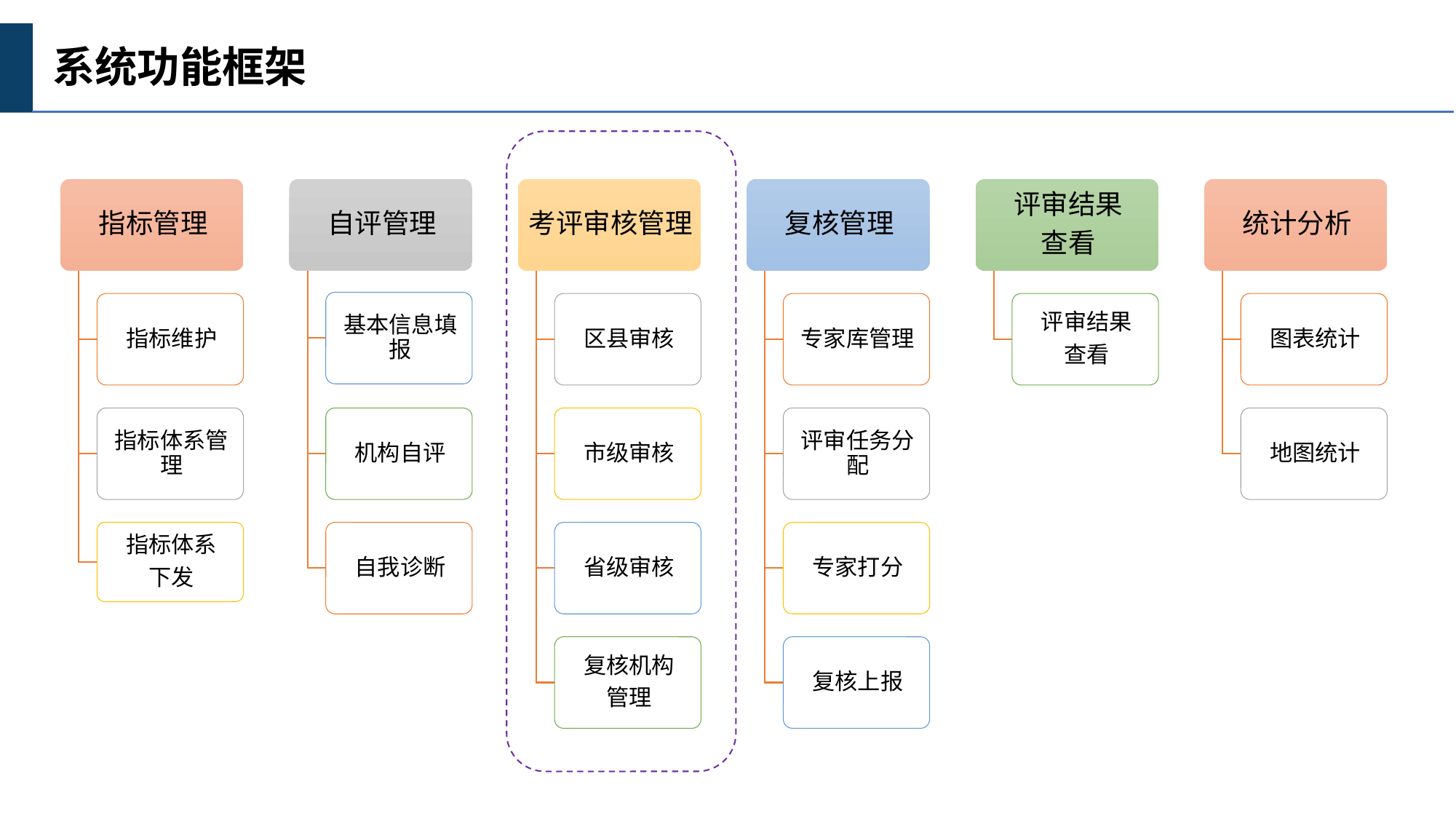

系统功能框架

指标管理
指标维护
指标体系管理
指标体系
下发
自评管理
基本信息填报
机构自评
自我诊断
考评审核管理
区县审核
市级审核
省级审核
复核机构
管理
复核管理
专家库管理
评审任务分配
专家打分
复核上报
评审结果
查看
评审结果
查看
统计分析
图表统计
地图统计